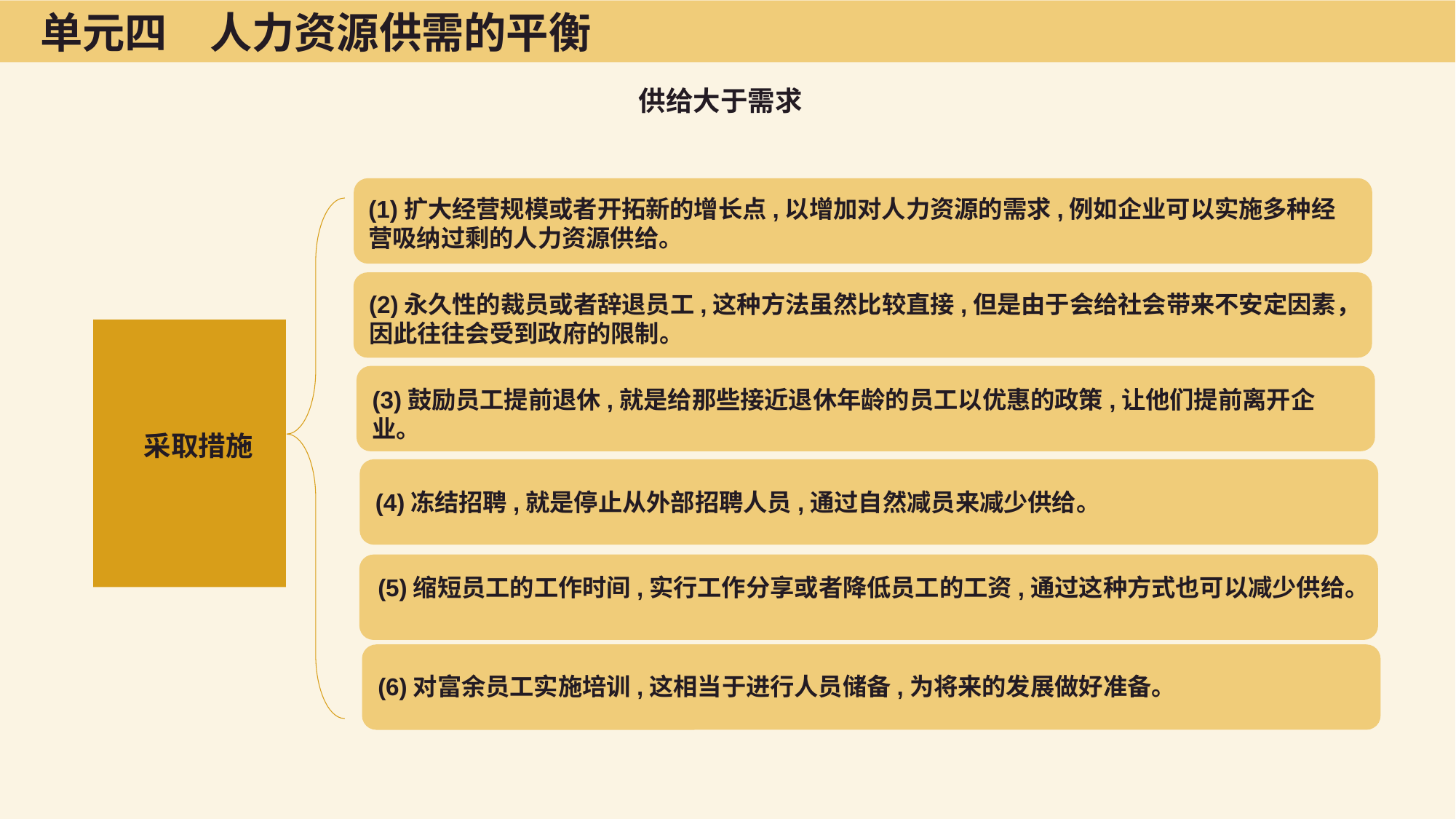

单元四　人力资源供需的平衡
供给大于需求

(1)扩大经营规模或者开拓新的增长点,以增加对人力资源的需求,例如企业可以实施多种经营吸纳过剩的人力资源供给。

(2)永久性的裁员或者辞退员工,这种方法虽然比较直接,但是由于会给社会带来不安定因素，因此往往会受到政府的限制。

　　采取措施

(3)鼓励员工提前退休,就是给那些接近退休年龄的员工以优惠的政策,让他们提前离开企业。

(4)冻结招聘,就是停止从外部招聘人员,通过自然减员来减少供给。

(5)缩短员工的工作时间,实行工作分享或者降低员工的工资,通过这种方式也可以减少供给。

(6)对富余员工实施培训,这相当于进行人员储备,为将来的发展做好准备。